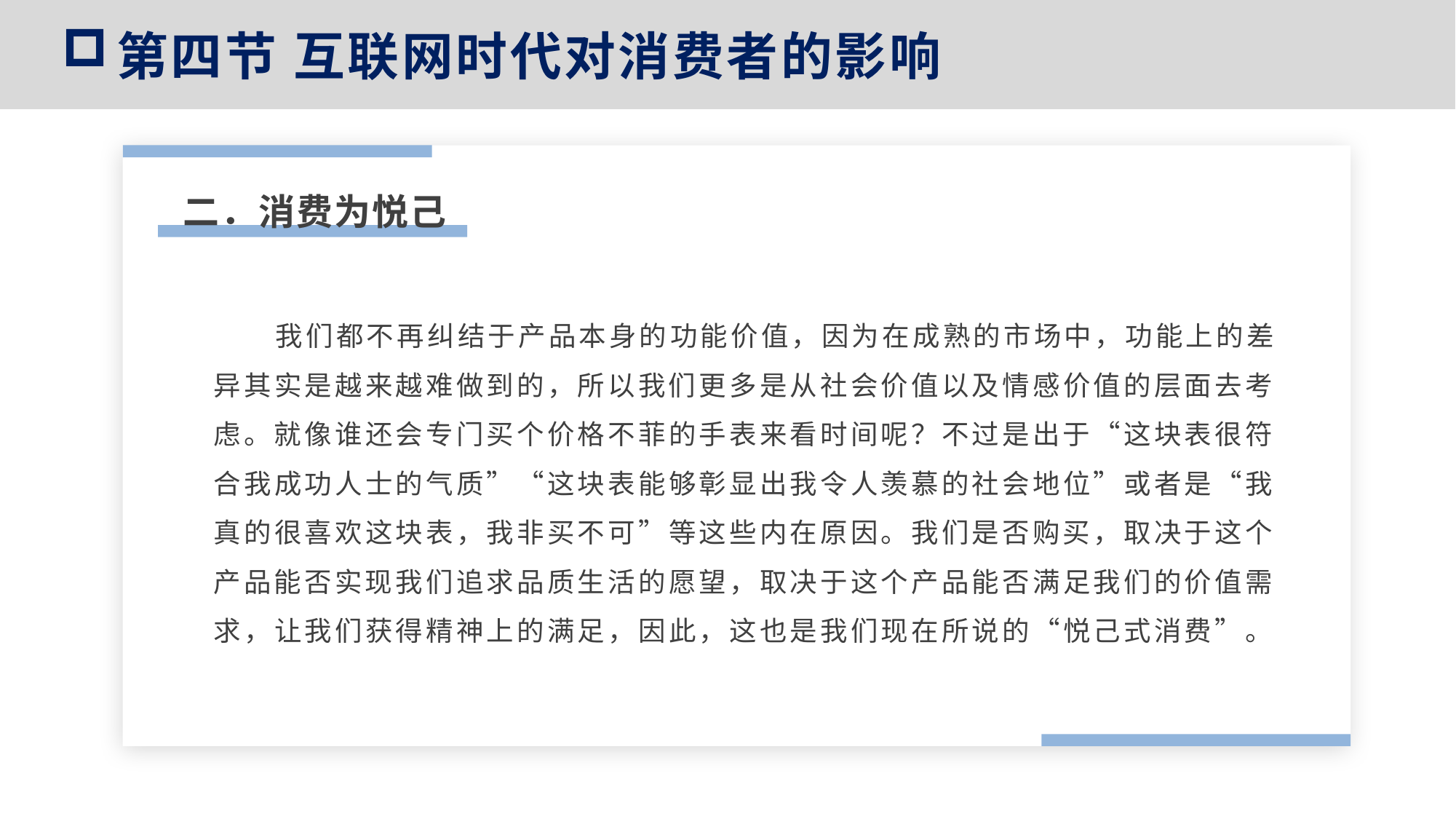

第四节 互联网时代对消费者的影响

二．消费为悦己

      我们都不再纠结于产品本身的功能价值，因为在成熟的市场中，功能上的差异其实是越来越难做到的，所以我们更多是从社会价值以及情感价值的层面去考虑。就像谁还会专门买个价格不菲的手表来看时间呢？不过是出于“这块表很符合我成功人士的气质”“这块表能够彰显出我令人羡慕的社会地位”或者是“我真的很喜欢这块表，我非买不可”等这些内在原因。我们是否购买，取决于这个产品能否实现我们追求品质生活的愿望，取决于这个产品能否满足我们的价值需求，让我们获得精神上的满足，因此，这也是我们现在所说的“悦己式消费”。